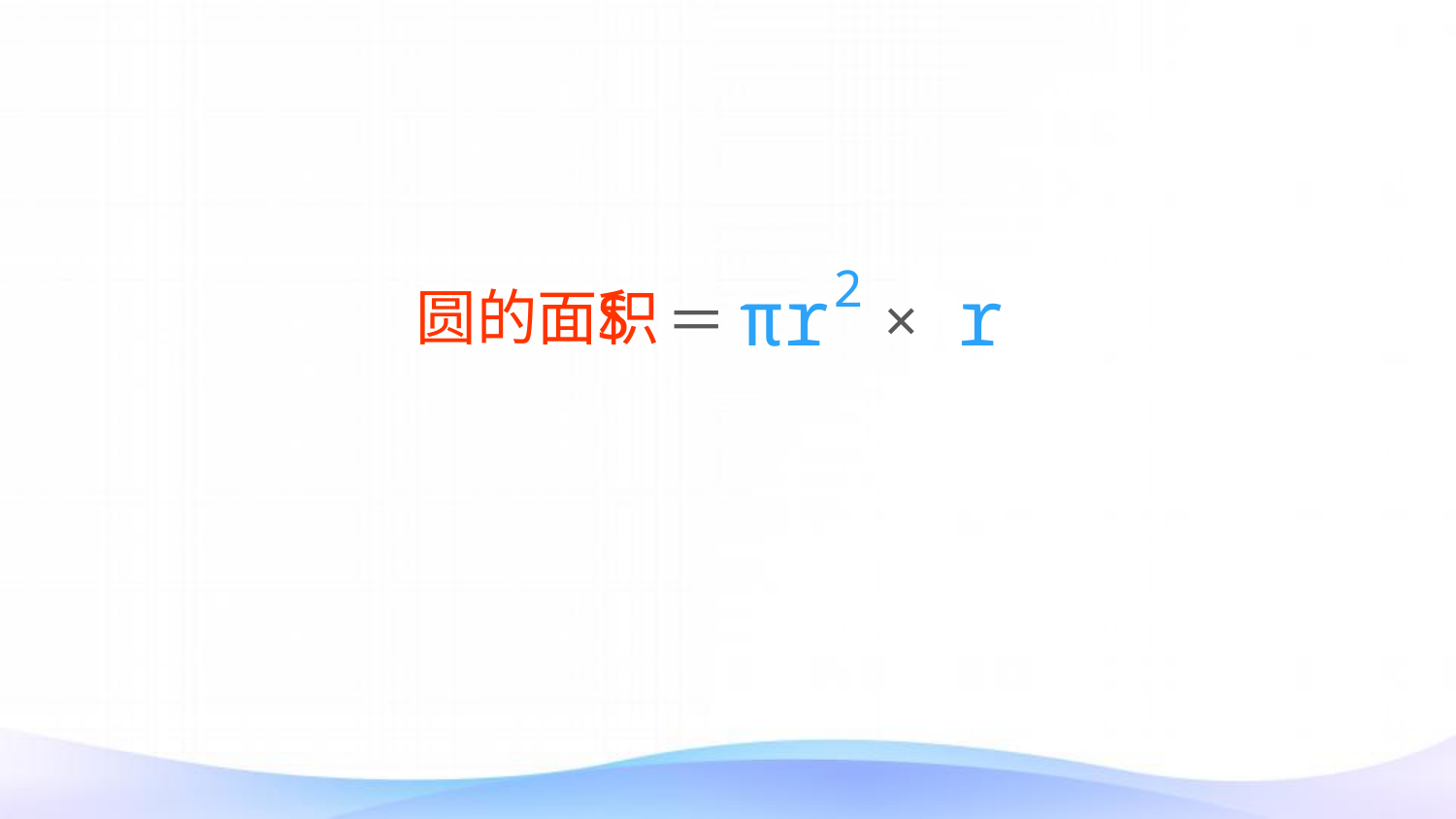

2
πr
r
S
圆的面积
×
＝